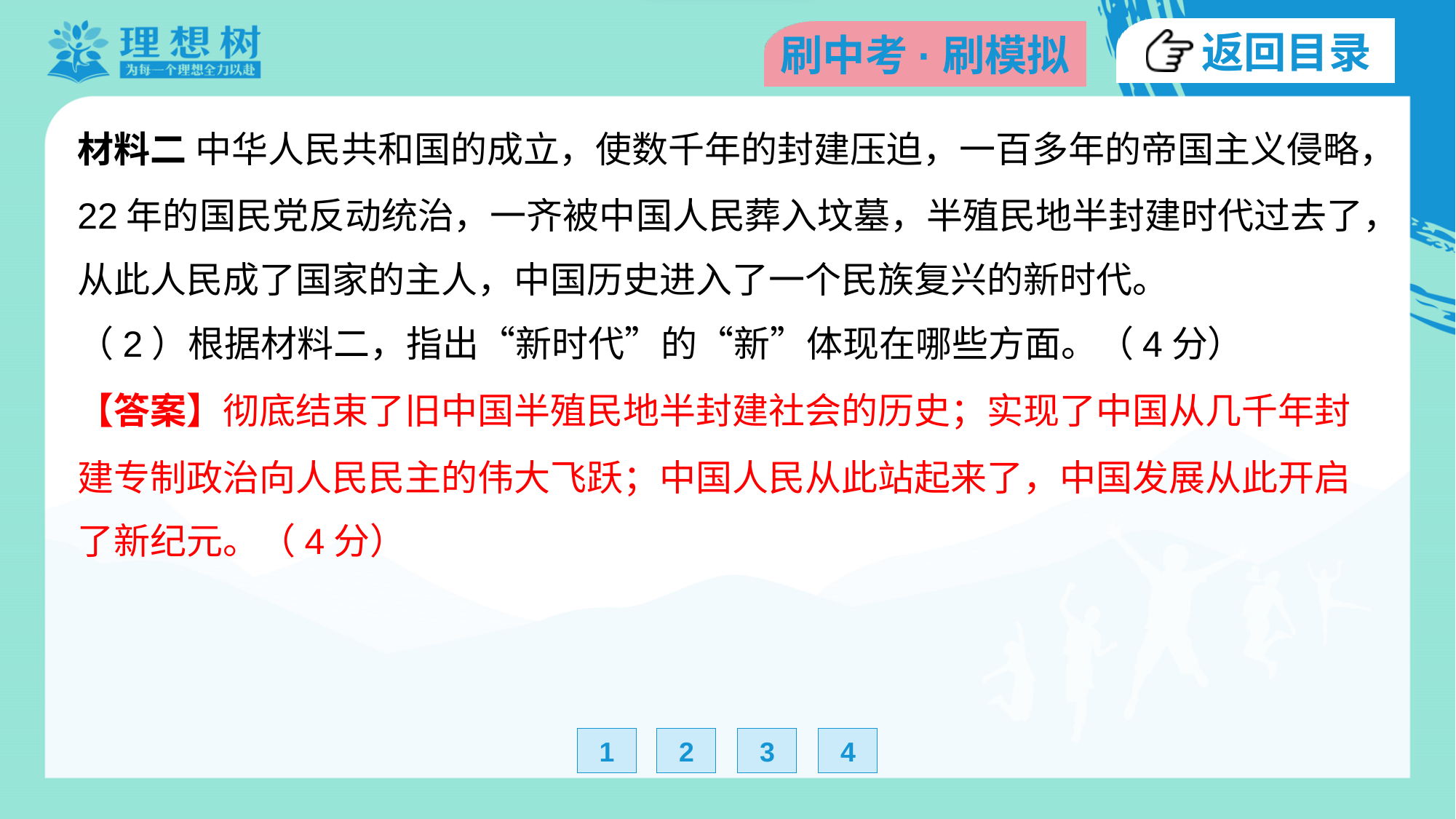

材料二 中华人民共和国的成立，使数千年的封建压迫，一百多年的帝国主义侵略，
22年的国民党反动统治，一齐被中国人民葬入坟墓，半殖民地半封建时代过去了，
从此人民成了国家的主人，中国历史进入了一个民族复兴的新时代。
（2）根据材料二，指出“新时代”的“新”体现在哪些方面。（4分）
【答案】彻底结束了旧中国半殖民地半封建社会的历史；实现了中国从几千年封
建专制政治向人民民主的伟大飞跃；中国人民从此站起来了，中国发展从此开启
了新纪元。（4分）